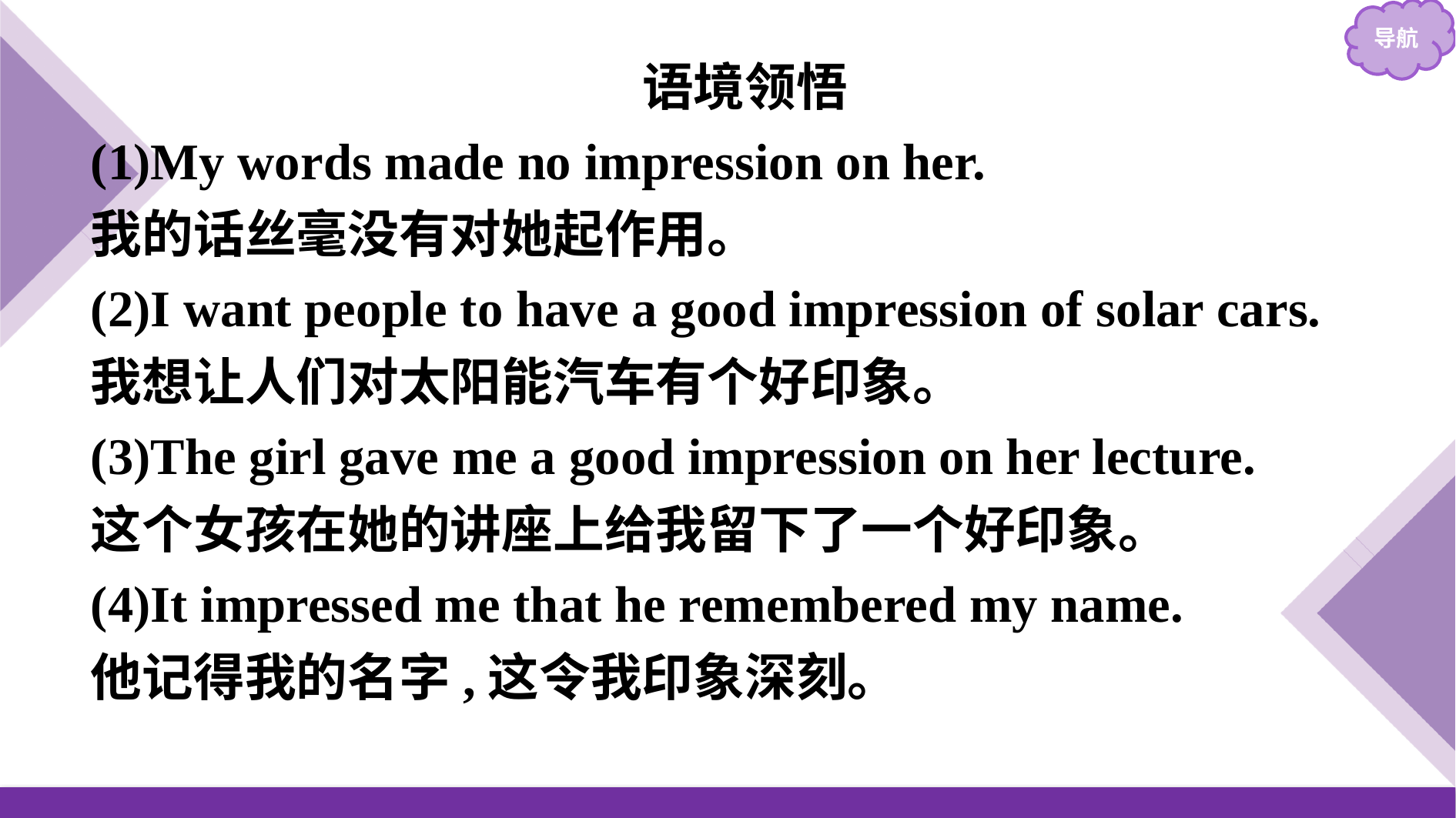

语境领悟
(1)My words made no impression on her.
我的话丝毫没有对她起作用。
(2)I want people to have a good impression of solar cars.
我想让人们对太阳能汽车有个好印象。
(3)The girl gave me a good impression on her lecture.
这个女孩在她的讲座上给我留下了一个好印象。
(4)It impressed me that he remembered my name.
他记得我的名字,这令我印象深刻。